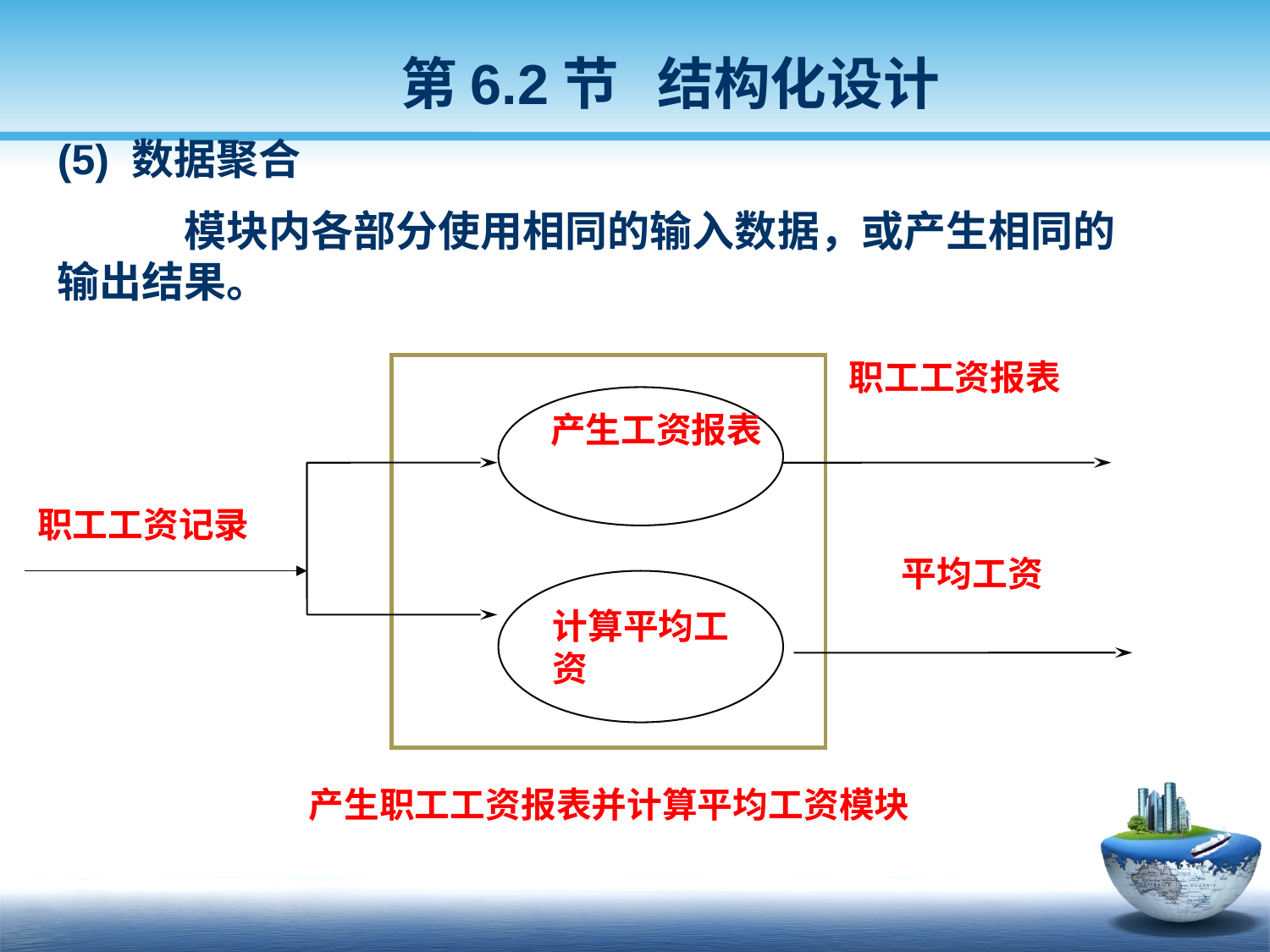

第6.2节   结构化设计
(5) 数据聚合
	模块内各部分使用相同的输入数据，或产生相同的输出结果。
职工工资报表

产生工资报表

平均工资

计算平均工资

职工工资记录
产生职工工资报表并计算平均工资模块